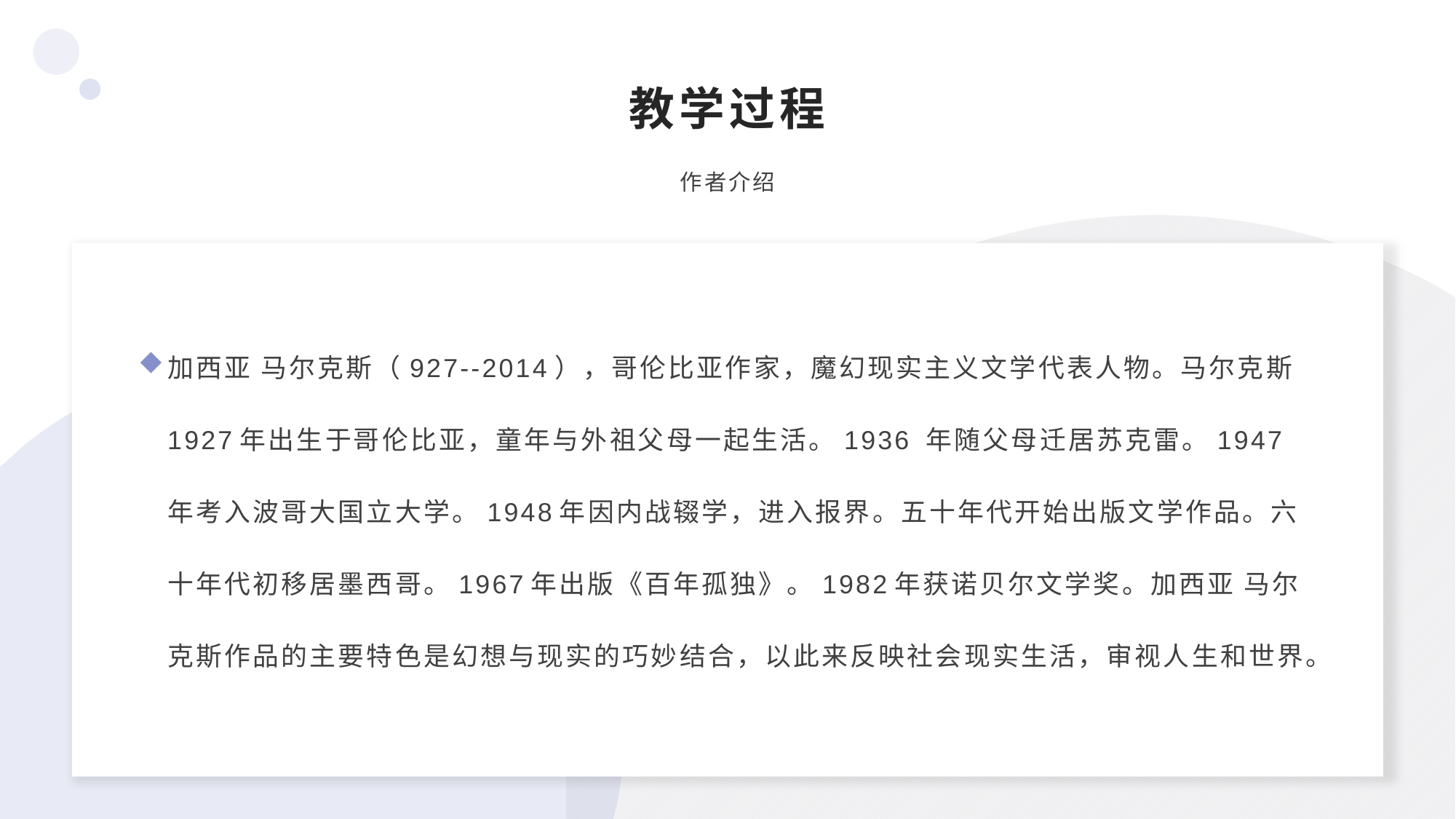

教学过程

作者介绍

加西亚 马尔克斯（927--2014），哥伦比亚作家，魔幻现实主义文学代表人物。马尔克斯1927年出生于哥伦比亚，童年与外祖父母一起生活。1936 年随父母迁居苏克雷。1947年考入波哥大国立大学。1948年因内战辍学，进入报界。五十年代开始出版文学作品。六十年代初移居墨西哥。1967年出版《百年孤独》。1982年获诺贝尔文学奖。加西亚 马尔克斯作品的主要特色是幻想与现实的巧妙结合，以此来反映社会现实生活，审视人生和世界。